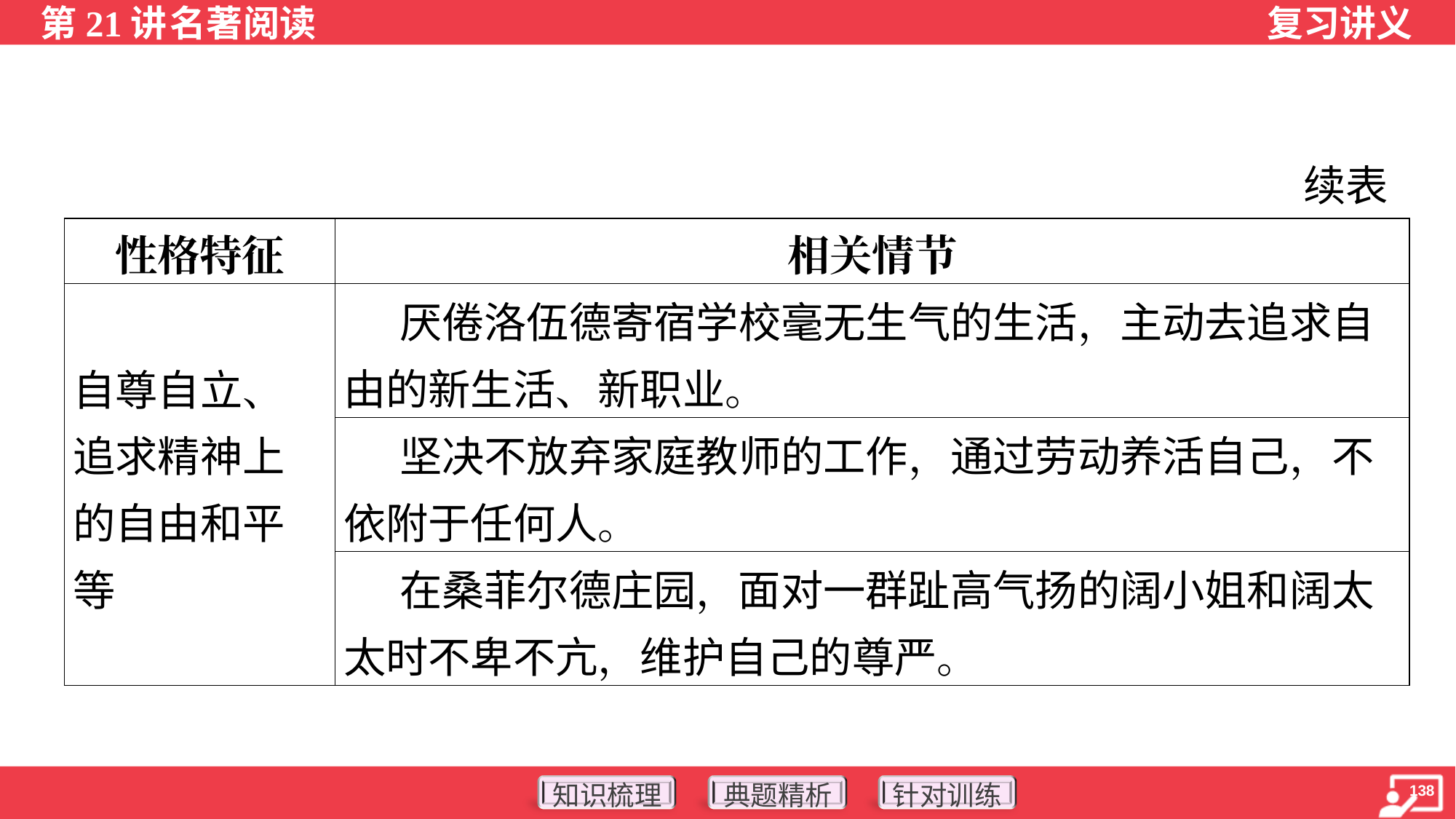

续表
| 性格特征 | 相关情节 |
| --- | --- |
| 自尊自立、追求精神上的自由和平等 | 厌倦洛伍德寄宿学校毫无生气的生活，主动去追求自由的新生活、新职业。 |
|  | 坚决不放弃家庭教师的工作，通过劳动养活自己，不依附于任何人。 |
|  | 在桑菲尔德庄园，面对一群趾高气扬的阔小姐和阔太太时不卑不亢，维护自己的尊严。 |